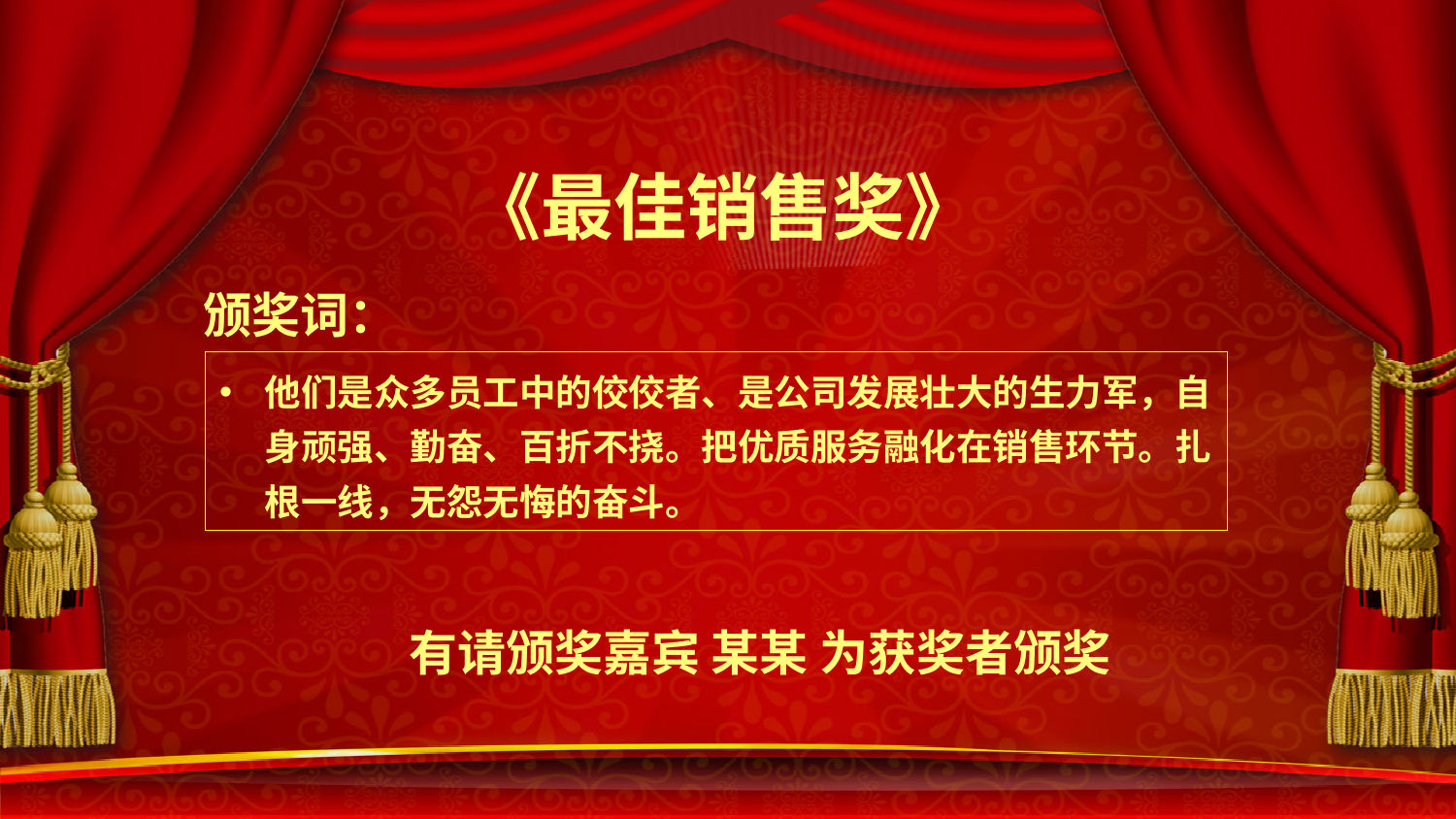

《最佳销售奖》
颁奖词：
他们是众多员工中的佼佼者、是公司发展壮大的生力军，自身顽强、勤奋、百折不挠。把优质服务融化在销售环节。扎根一线，无怨无悔的奋斗。
有请颁奖嘉宾 某某 为获奖者颁奖